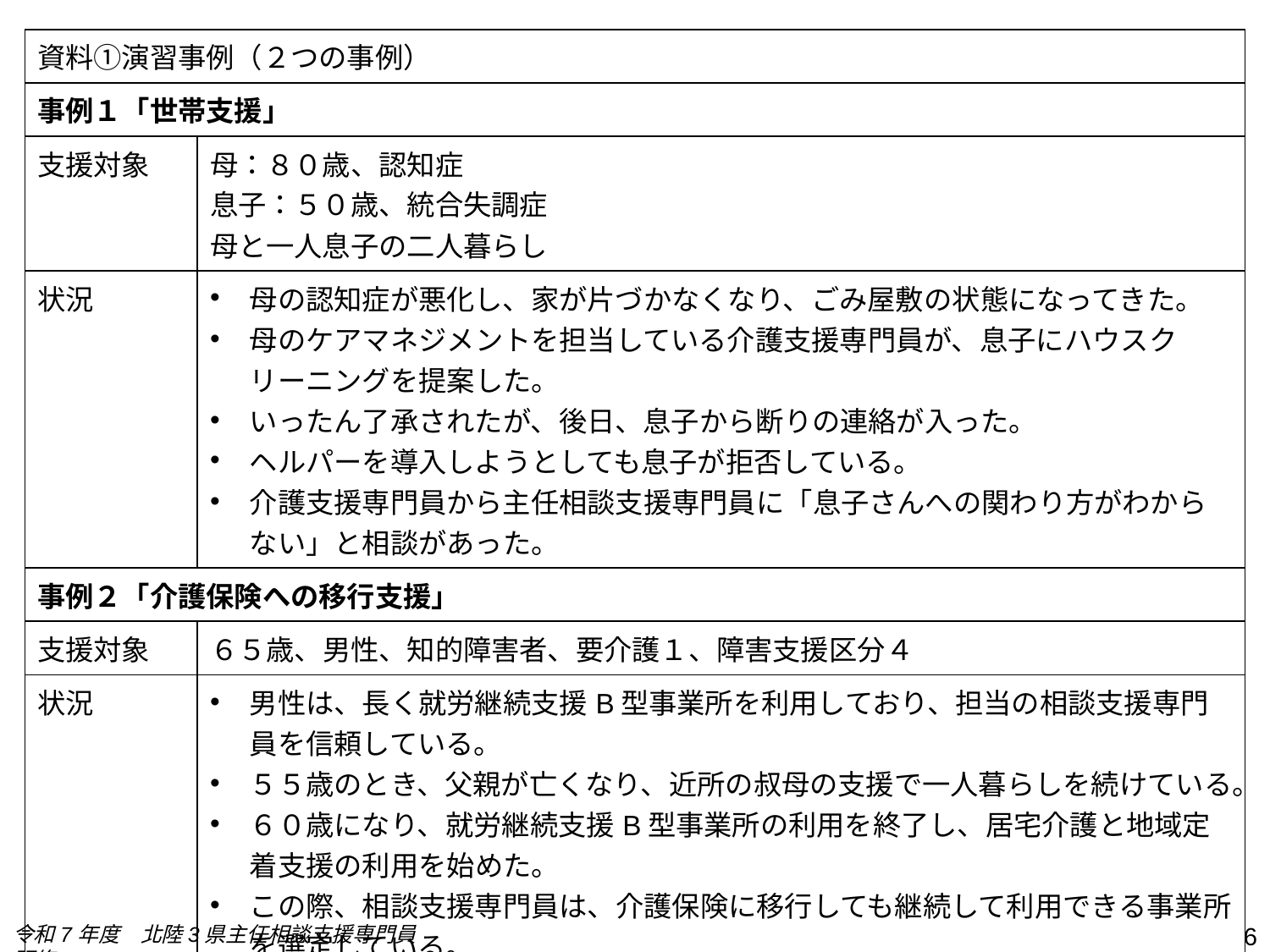

| 資料①演習事例（２つの事例） |  |
| --- | --- |
| 事例１「世帯支援」 |  |
| 支援対象 | 母：８０歳、認知症 息子：５０歳、統合失調症 母と一人息子の二人暮らし |
| 状況 | 母の認知症が悪化し、家が片づかなくなり、ごみ屋敷の状態になってきた。 母のケアマネジメントを担当している介護支援専門員が、息子にハウスクリーニングを提案した。 いったん了承されたが、後日、息子から断りの連絡が入った。 ヘルパーを導入しようとしても息子が拒否している。 介護支援専門員から主任相談支援専門員に「息子さんへの関わり方がわからない」と相談があった。 |
| 事例２「介護保険への移行支援」 |  |
| 支援対象 | ６５歳、男性、知的障害者、要介護１、障害支援区分４ |
| 状況 | 男性は、長く就労継続支援B型事業所を利用しており、担当の相談支援専門員を信頼している。 ５５歳のとき、父親が亡くなり、近所の叔母の支援で一人暮らしを続けている。 ６０歳になり、就労継続支援B型事業所の利用を終了し、居宅介護と地域定着支援の利用を始めた。 この際、相談支援専門員は、介護保険に移行しても継続して利用できる事業所を選定している。 ６５歳になり、介護保険の利用を開始しているが、半年間は、地域定着支援を引き続き利用した。 |
令和7年度　北陸3県主任相談支援専門員研修
6